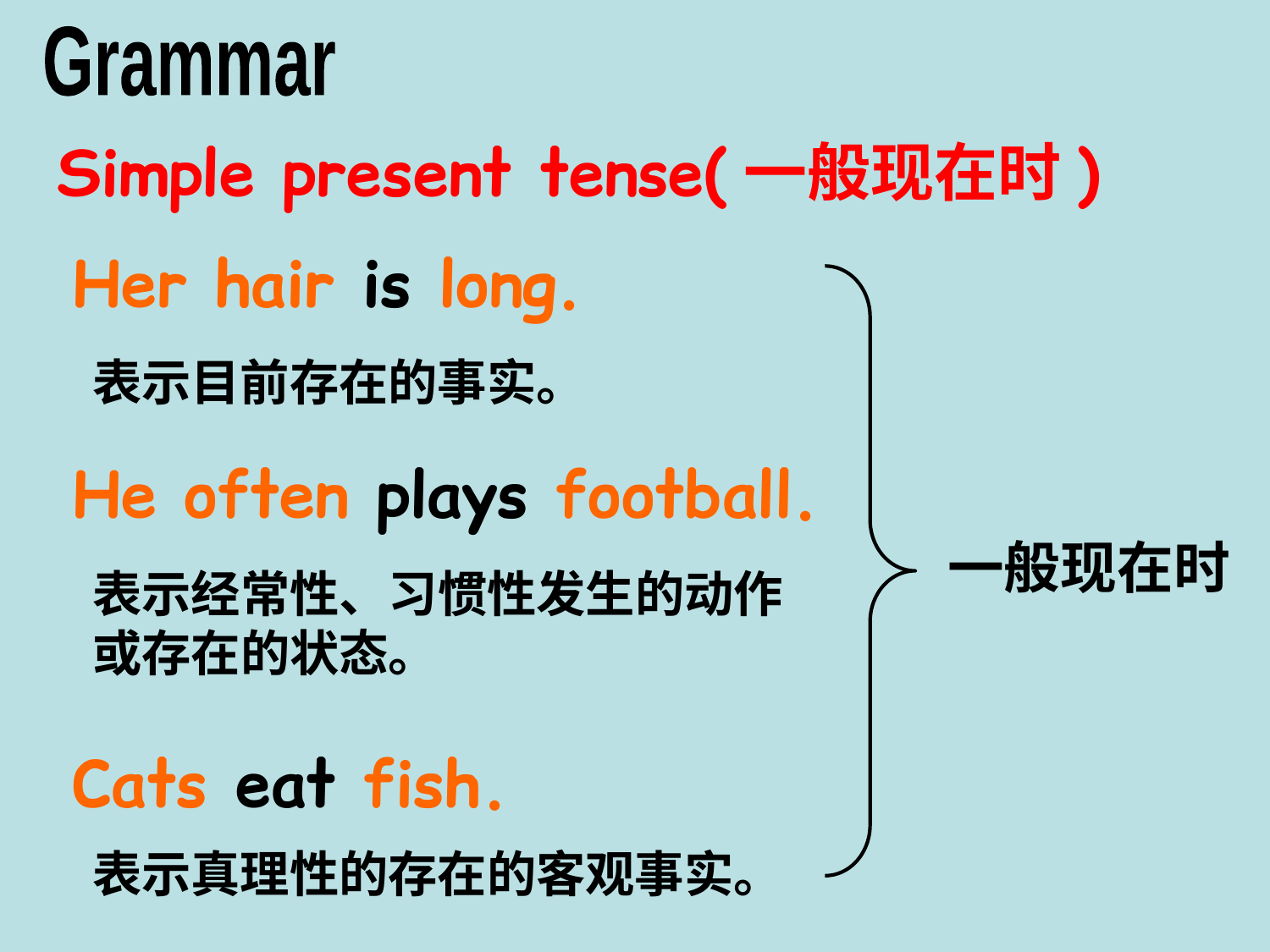

Grammar
Simple present tense(一般现在时)
Her hair is long.

表示目前存在的事实。
He often plays football.
一般现在时
表示经常性、习惯性发生的动作或存在的状态。
Cats eat fish.
表示真理性的存在的客观事实。